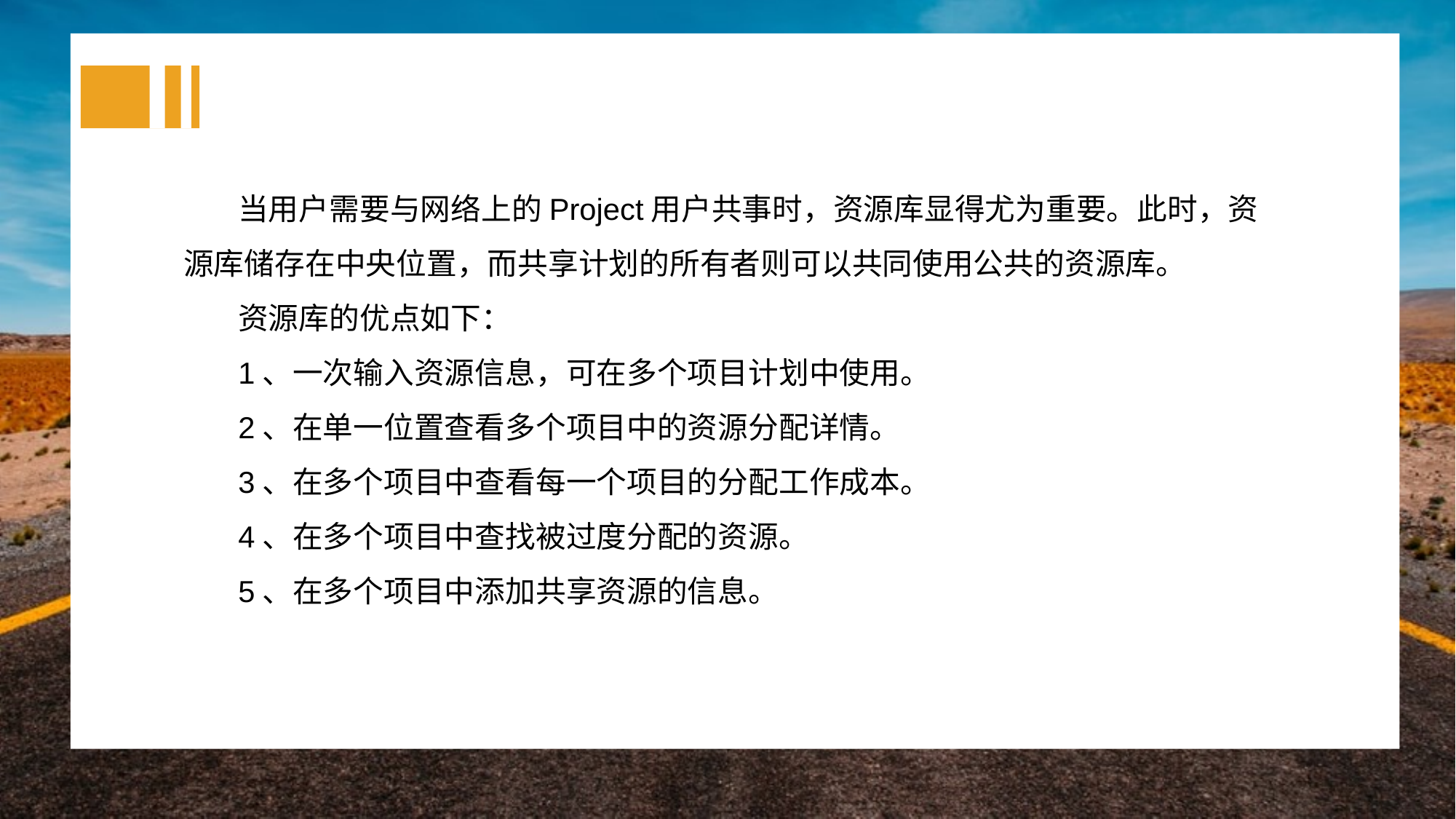

当用户需要与网络上的Project用户共事时，资源库显得尤为重要。此时，资源库储存在中央位置，而共享计划的所有者则可以共同使用公共的资源库。
资源库的优点如下：
1、一次输入资源信息，可在多个项目计划中使用。
2、在单一位置查看多个项目中的资源分配详情。
3、在多个项目中查看每一个项目的分配工作成本。
4、在多个项目中查找被过度分配的资源。
5、在多个项目中添加共享资源的信息。